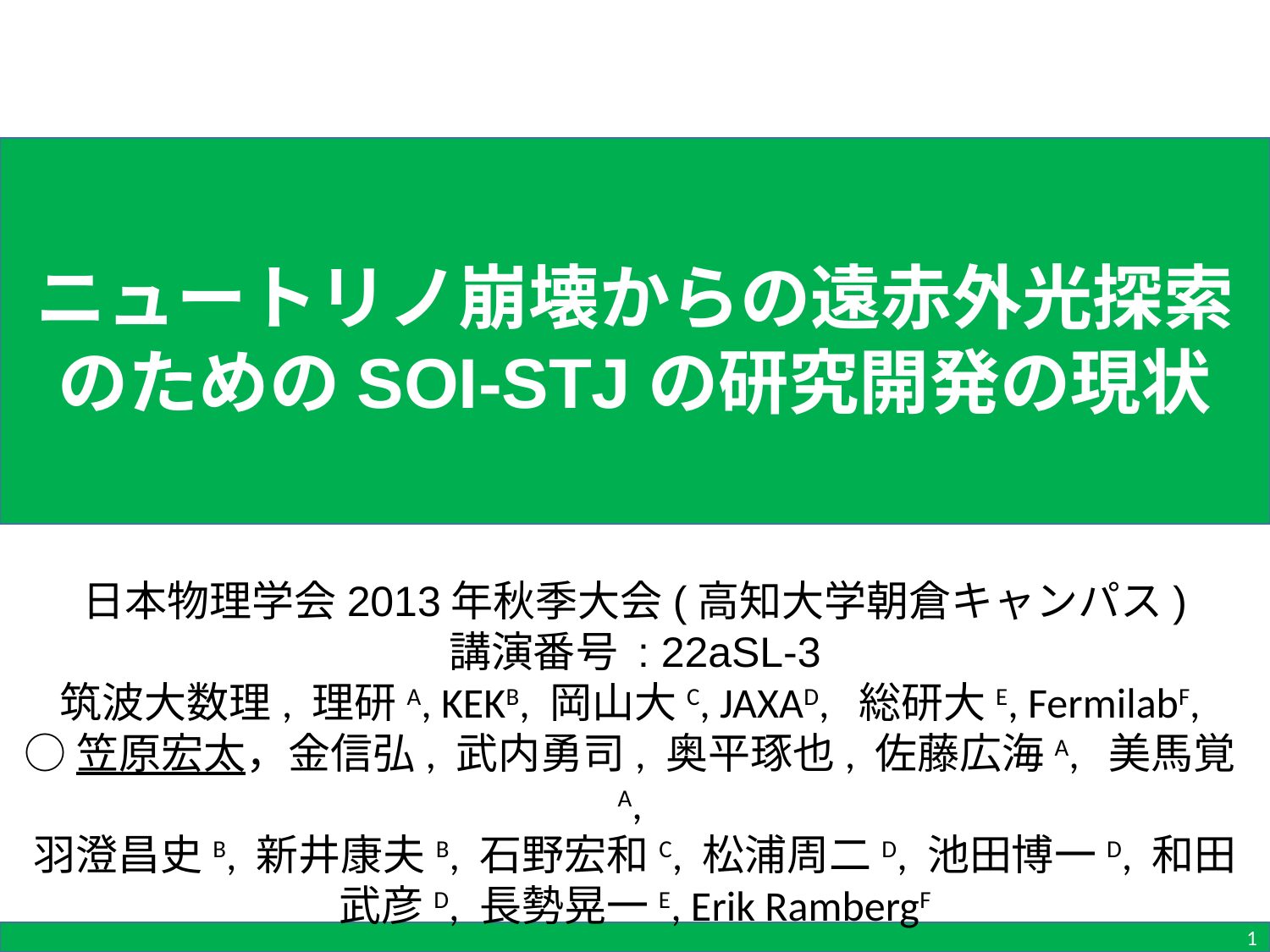

ニュートリノ崩壊からの遠赤外光探索のためのSOI-STJの研究開発の現状
日本物理学会2013年秋季大会(高知大学朝倉キャンパス)
講演番号 : 22aSL-3
筑波大数理, 理研A, KEKB, 岡山大C, JAXAD,  総研大E, FermilabF,
○笠原宏太，金信弘, 武内勇司, 奥平琢也, 佐藤広海A,  美馬覚A,
羽澄昌史B, 新井康夫B, 石野宏和C, 松浦周二D, 池田博一D, 和田武彦D, 長勢晃一E, Erik RambergF
1